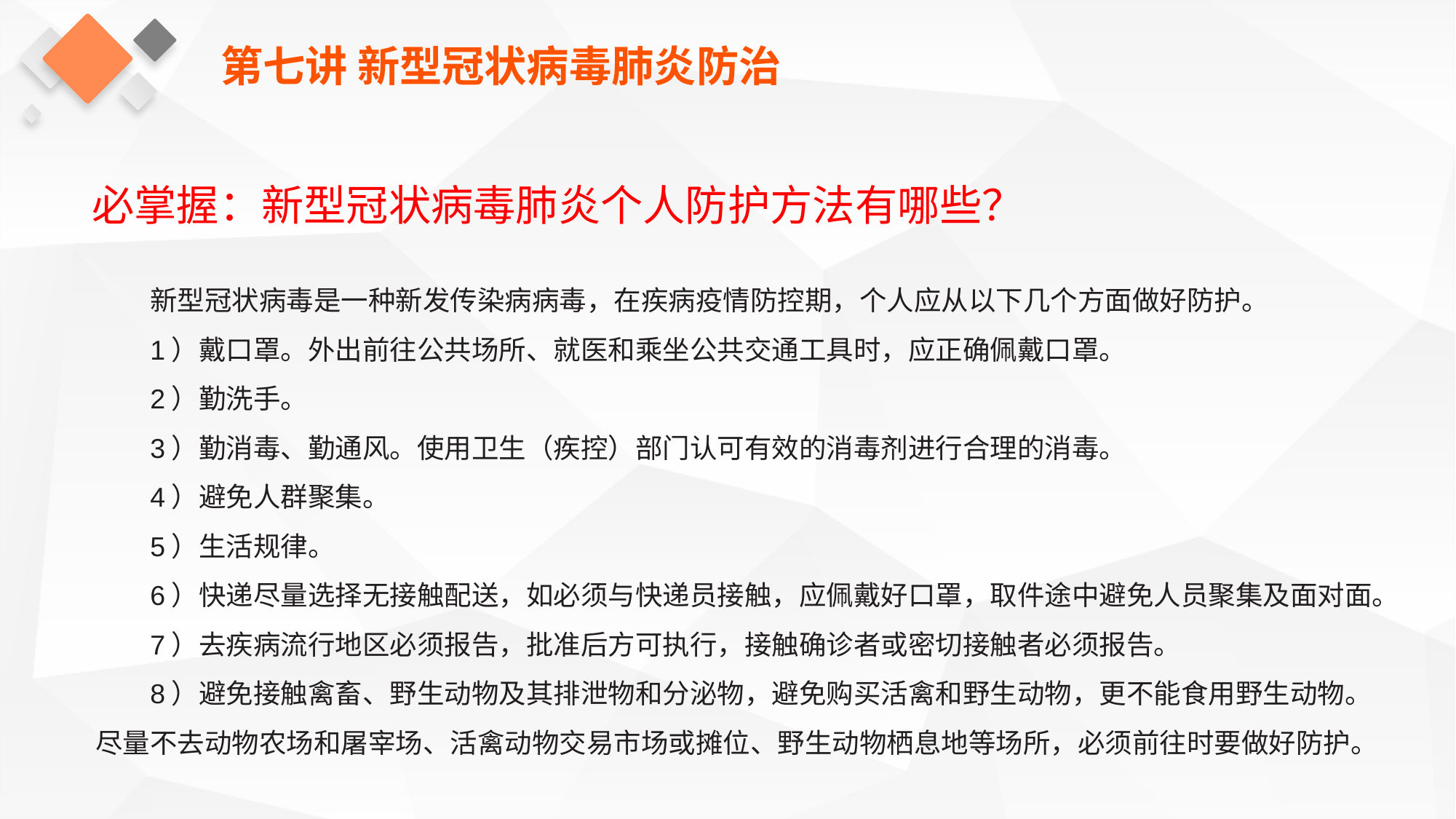

第七讲 新型冠状病毒肺炎防治

必掌握：新型冠状病毒肺炎个人防护方法有哪些？
新型冠状病毒是一种新发传染病病毒，在疾病疫情防控期，个人应从以下几个方面做好防护。
1）戴口罩。外出前往公共场所、就医和乘坐公共交通工具时，应正确佩戴口罩。
2）勤洗手。
3）勤消毒、勤通风。使用卫生（疾控）部门认可有效的消毒剂进行合理的消毒。
4）避免人群聚集。
5）生活规律。
6）快递尽量选择无接触配送，如必须与快递员接触，应佩戴好口罩，取件途中避免人员聚集及面对面。
7）去疾病流行地区必须报告，批准后方可执行，接触确诊者或密切接触者必须报告。
8）避免接触禽畜、野生动物及其排泄物和分泌物，避免购买活禽和野生动物，更不能食用野生动物。尽量不去动物农场和屠宰场、活禽动物交易市场或摊位、野生动物栖息地等场所，必须前往时要做好防护。